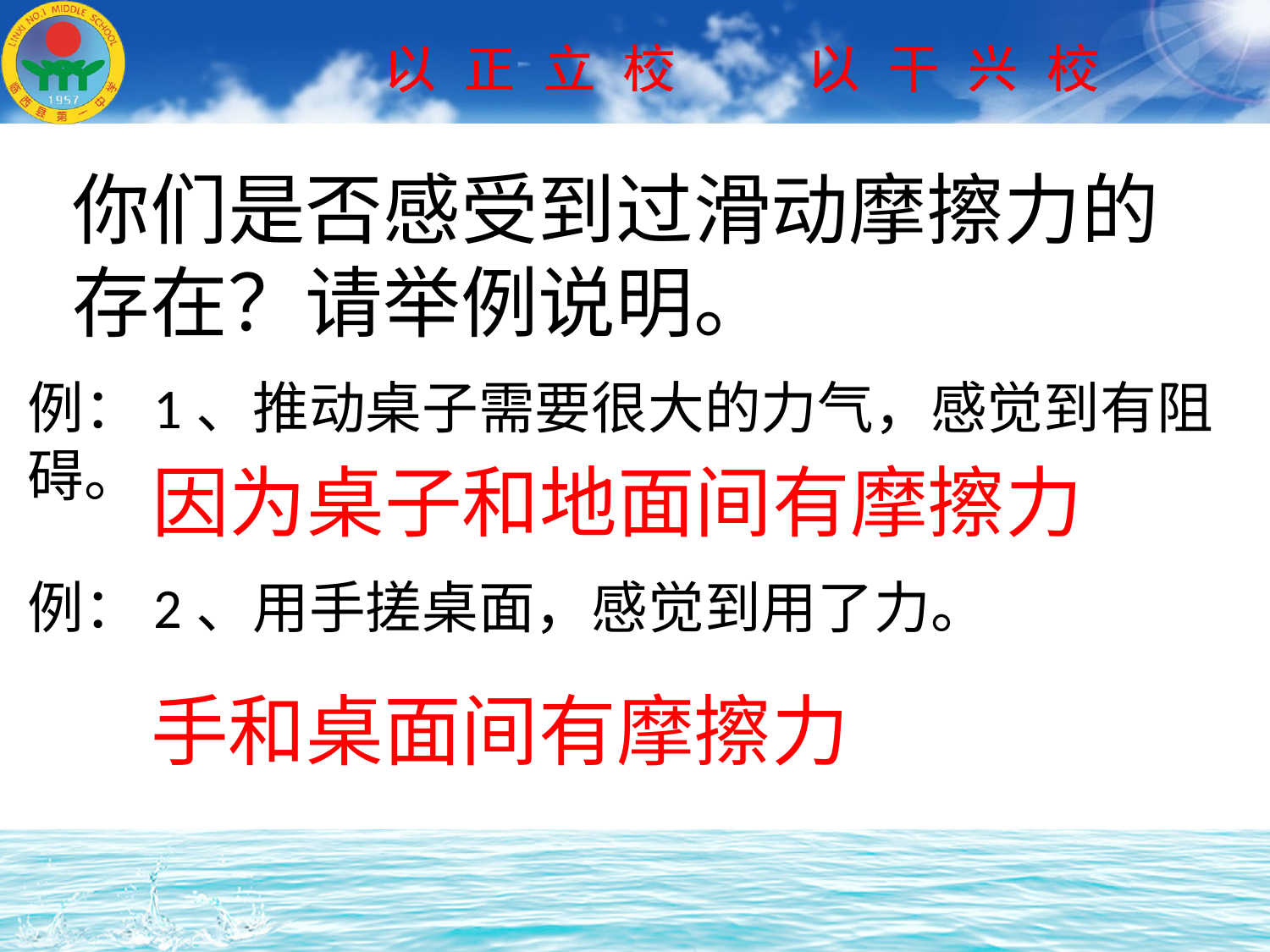

你们是否感受到过滑动摩擦力的
存在？请举例说明。
例：1、推动桌子需要很大的力气，感觉到有阻碍。
因为桌子和地面间有摩擦力
例：2、用手搓桌面，感觉到用了力。
手和桌面间有摩擦力